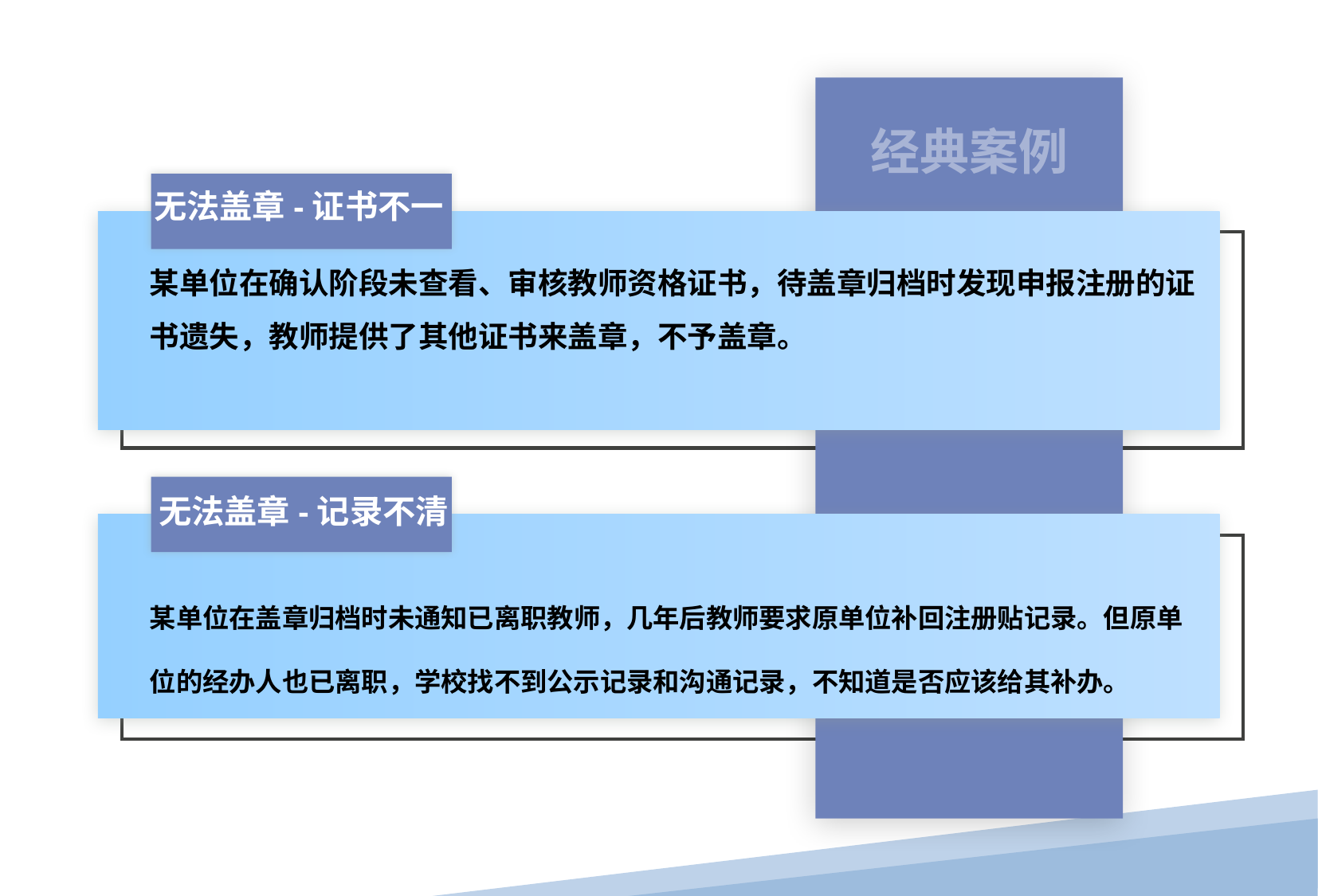

经典案例

无法盖章-证书不一

某单位在确认阶段未查看、审核教师资格证书，待盖章归档时发现申报注册的证书遗失，教师提供了其他证书来盖章，不予盖章。

无法盖章-记录不清

某单位在盖章归档时未通知已离职教师，几年后教师要求原单位补回注册贴记录。但原单位的经办人也已离职，学校找不到公示记录和沟通记录，不知道是否应该给其补办。